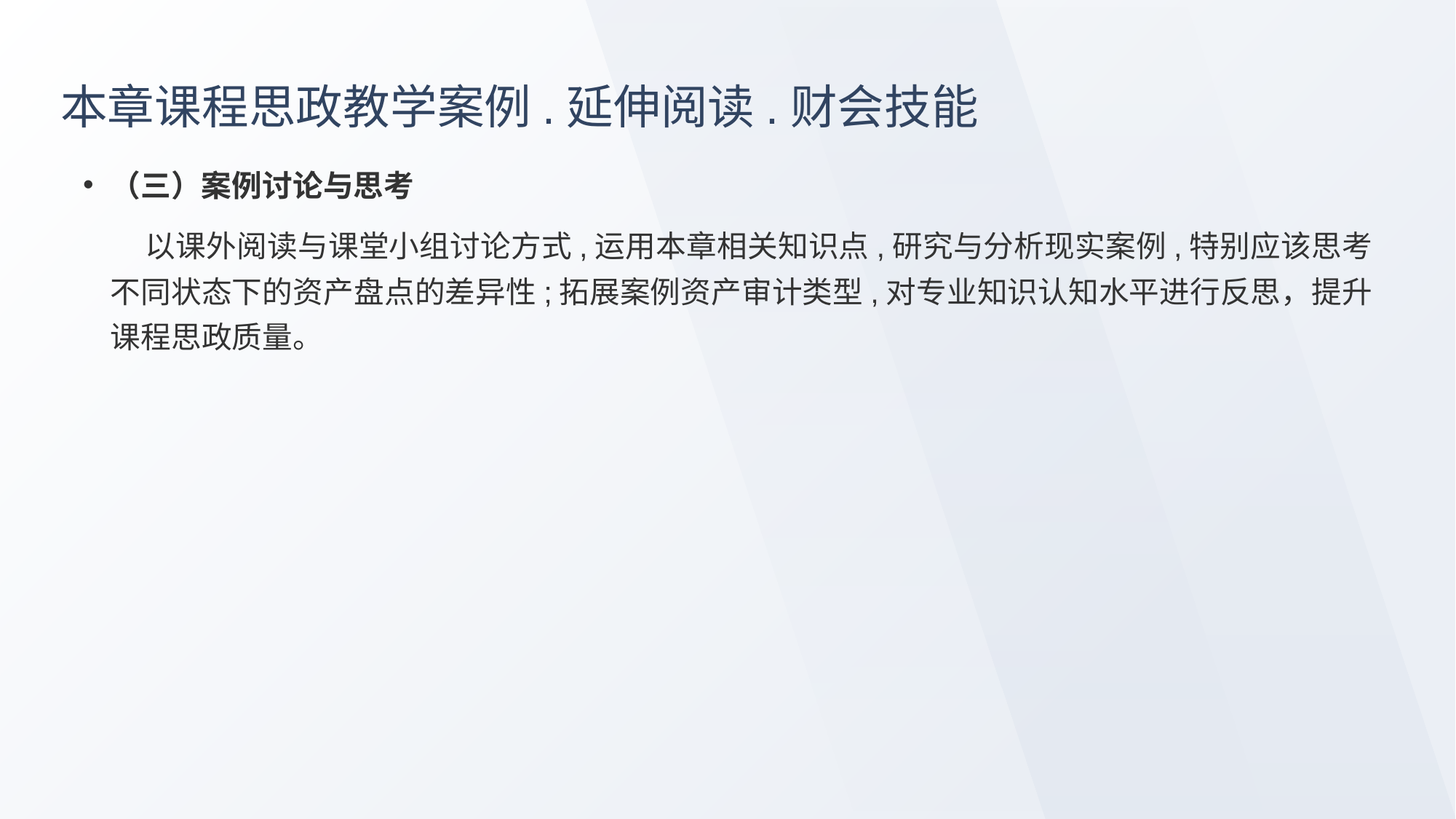

# 本章课程思政教学案例.延伸阅读.财会技能
（三）案例讨论与思考
    以课外阅读与课堂小组讨论方式,运用本章相关知识点,研究与分析现实案例,特别应该思考不同状态下的资产盘点的差异性;拓展案例资产审计类型,对专业知识认知水平进行反思，提升课程思政质量。